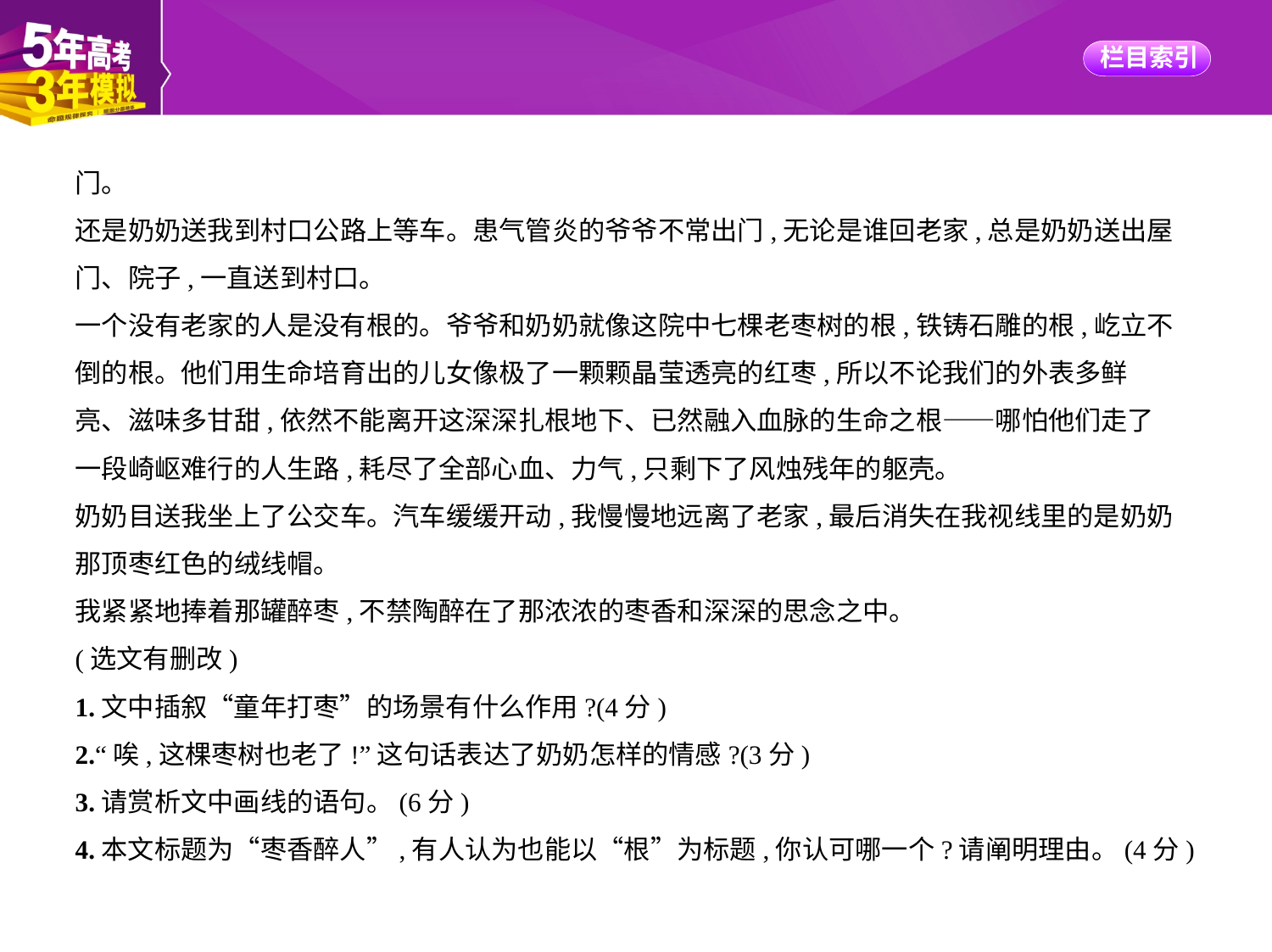

门。
还是奶奶送我到村口公路上等车。患气管炎的爷爷不常出门,无论是谁回老家,总是奶奶送出屋
门、院子,一直送到村口。
一个没有老家的人是没有根的。爷爷和奶奶就像这院中七棵老枣树的根,铁铸石雕的根,屹立不
倒的根。他们用生命培育出的儿女像极了一颗颗晶莹透亮的红枣,所以不论我们的外表多鲜
亮、滋味多甘甜,依然不能离开这深深扎根地下、已然融入血脉的生命之根——哪怕他们走了
一段崎岖难行的人生路,耗尽了全部心血、力气,只剩下了风烛残年的躯壳。
奶奶目送我坐上了公交车。汽车缓缓开动,我慢慢地远离了老家,最后消失在我视线里的是奶奶
那顶枣红色的绒线帽。
我紧紧地捧着那罐醉枣,不禁陶醉在了那浓浓的枣香和深深的思念之中。
(选文有删改)
1.文中插叙“童年打枣”的场景有什么作用?(4分)
2.“唉,这棵枣树也老了!”这句话表达了奶奶怎样的情感?(3分)
3.请赏析文中画线的语句。(6分)
4.本文标题为“枣香醉人”,有人认为也能以“根”为标题,你认可哪一个?请阐明理由。(4分)